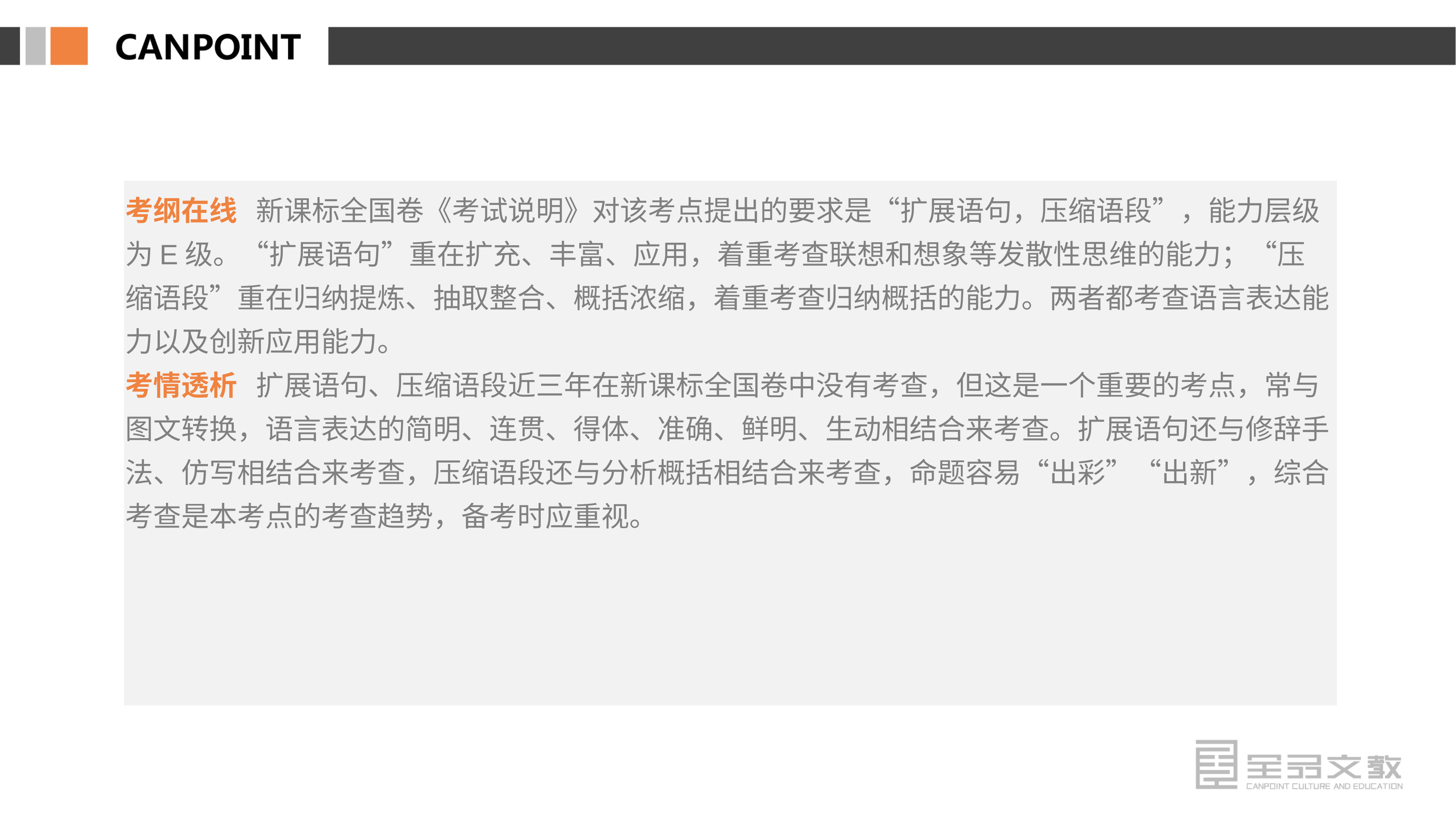

考纲在线   新课标全国卷《考试说明》对该考点提出的要求是“扩展语句，压缩语段”，能力层级为E级。“扩展语句”重在扩充、丰富、应用，着重考查联想和想象等发散性思维的能力；“压缩语段”重在归纳提炼、抽取整合、概括浓缩，着重考查归纳概括的能力。两者都考查语言表达能力以及创新应用能力。
考情透析   扩展语句、压缩语段近三年在新课标全国卷中没有考查，但这是一个重要的考点，常与图文转换，语言表达的简明、连贯、得体、准确、鲜明、生动相结合来考查。扩展语句还与修辞手法、仿写相结合来考查，压缩语段还与分析概括相结合来考查，命题容易“出彩”“出新”，综合考查是本考点的考查趋势，备考时应重视。